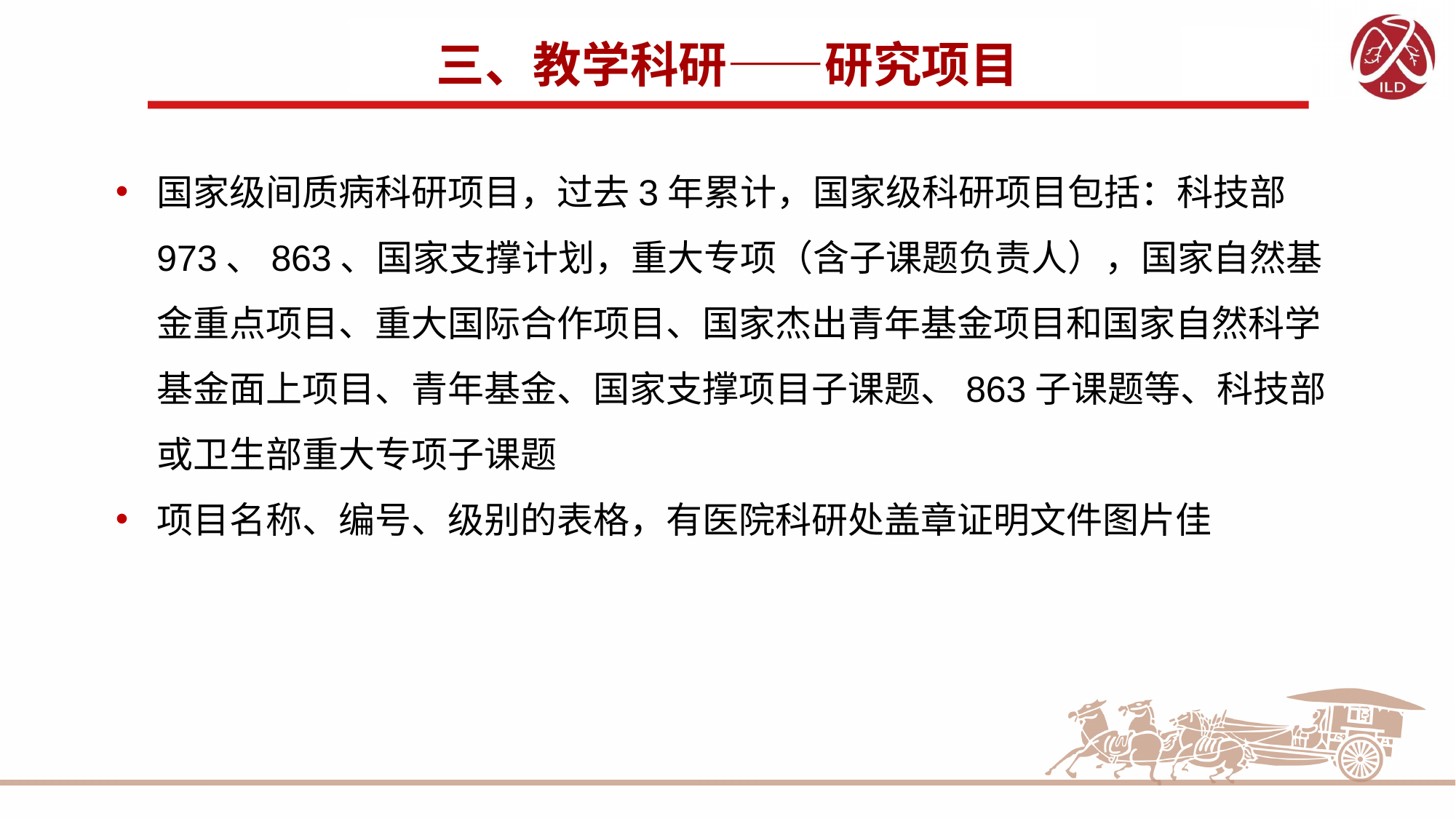

# 三、教学科研——研究项目
国家级间质病科研项目，过去3年累计，国家级科研项目包括：科技部973、863、国家支撑计划，重大专项（含子课题负责人），国家自然基金重点项目、重大国际合作项目、国家杰出青年基金项目和国家自然科学基金面上项目、青年基金、国家支撑项目子课题、863子课题等、科技部或卫生部重大专项子课题
项目名称、编号、级别的表格，有医院科研处盖章证明文件图片佳